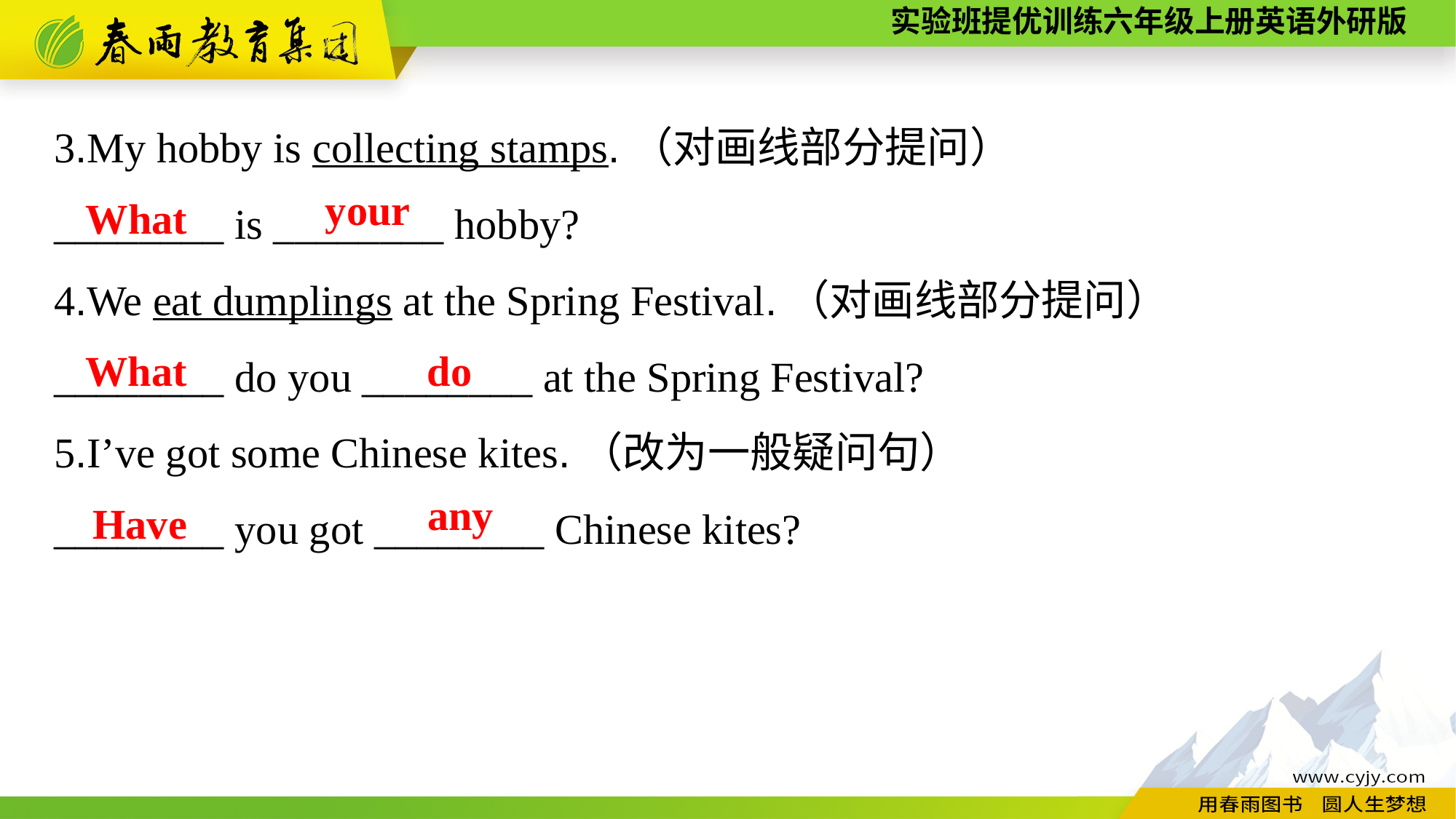

3.My hobby is collecting stamps.（对画线部分提问）
________ is ________ hobby?
4.We eat dumplings at the Spring Festival.（对画线部分提问）
________ do you ________ at the Spring Festival?
5.I’ve got some Chinese kites.（改为一般疑问句）
________ you got ________ Chinese kites?
your
What
What
do
any
Have